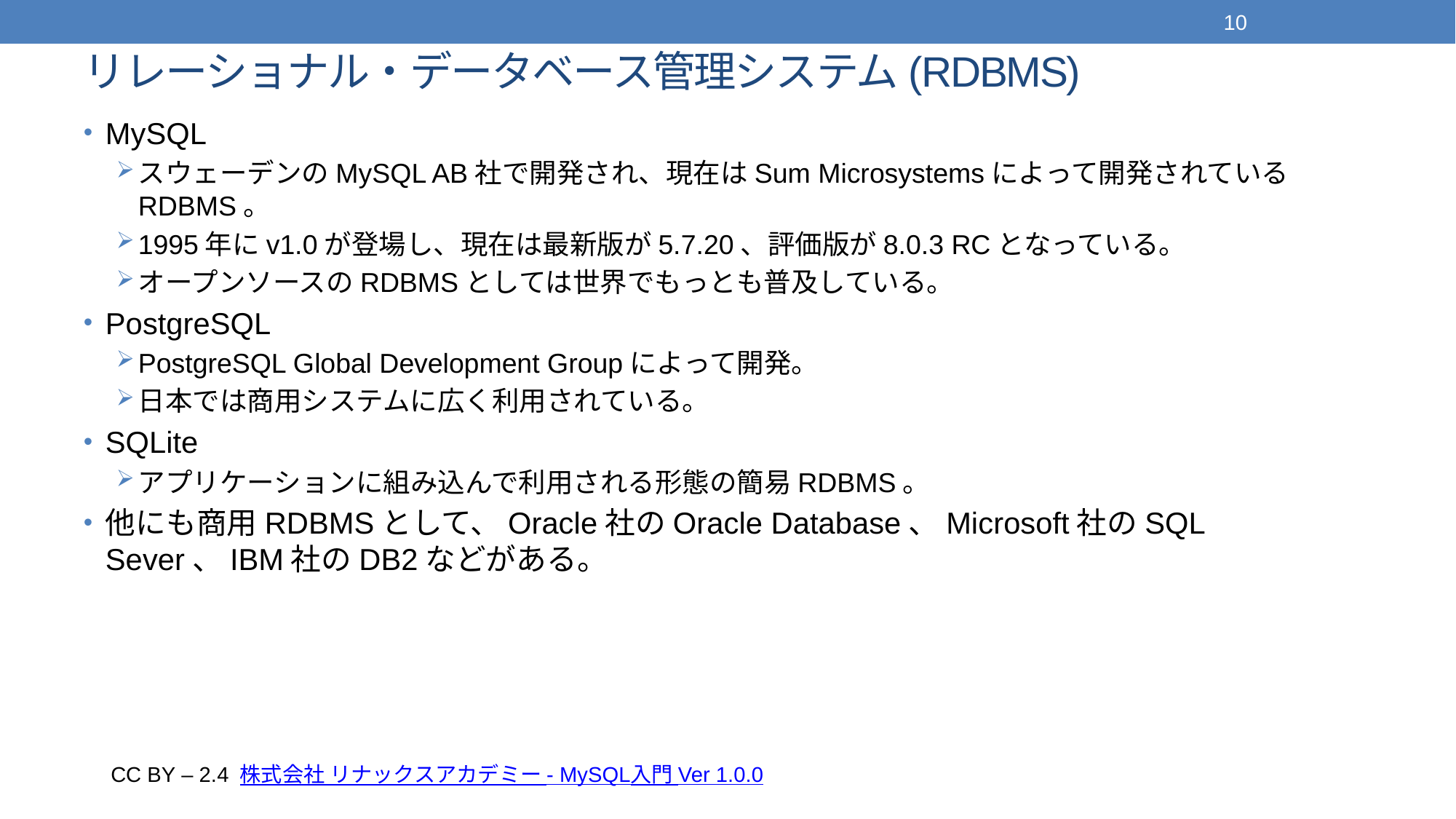

10
# リレーショナル・データベース管理システム(RDBMS)
MySQL
スウェーデンのMySQL AB社で開発され、現在はSum Microsystemsによって開発されているRDBMS。
1995年にv1.0が登場し、現在は最新版が5.7.20、評価版が8.0.3 RCとなっている。
オープンソースのRDBMSとしては世界でもっとも普及している。
PostgreSQL
PostgreSQL Global Development Groupによって開発。
日本では商用システムに広く利用されている。
SQLite
アプリケーションに組み込んで利用される形態の簡易RDBMS。
他にも商用RDBMSとして、Oracle社のOracle Database、Microsoft社のSQL Sever、IBM社のDB2などがある。
CC BY – 2.4 株式会社 リナックスアカデミー - MySQL入門 Ver 1.0.0